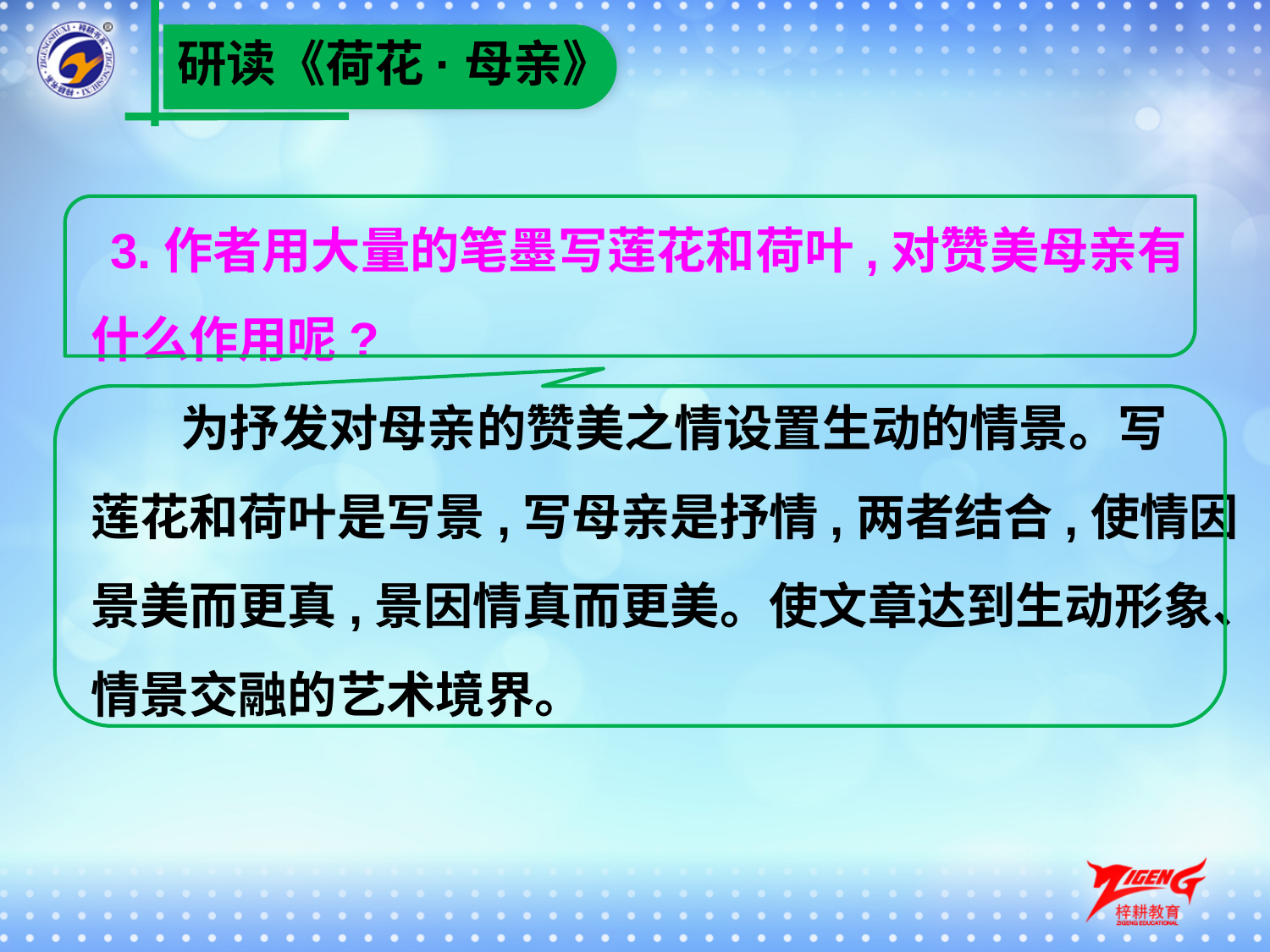

研读《荷花·母亲》
　3.作者用大量的笔墨写莲花和荷叶,对赞美母亲有
什么作用呢?
       为抒发对母亲的赞美之情设置生动的情景。写
莲花和荷叶是写景,写母亲是抒情,两者结合,使情因
景美而更真,景因情真而更美。使文章达到生动形象、
情景交融的艺术境界。